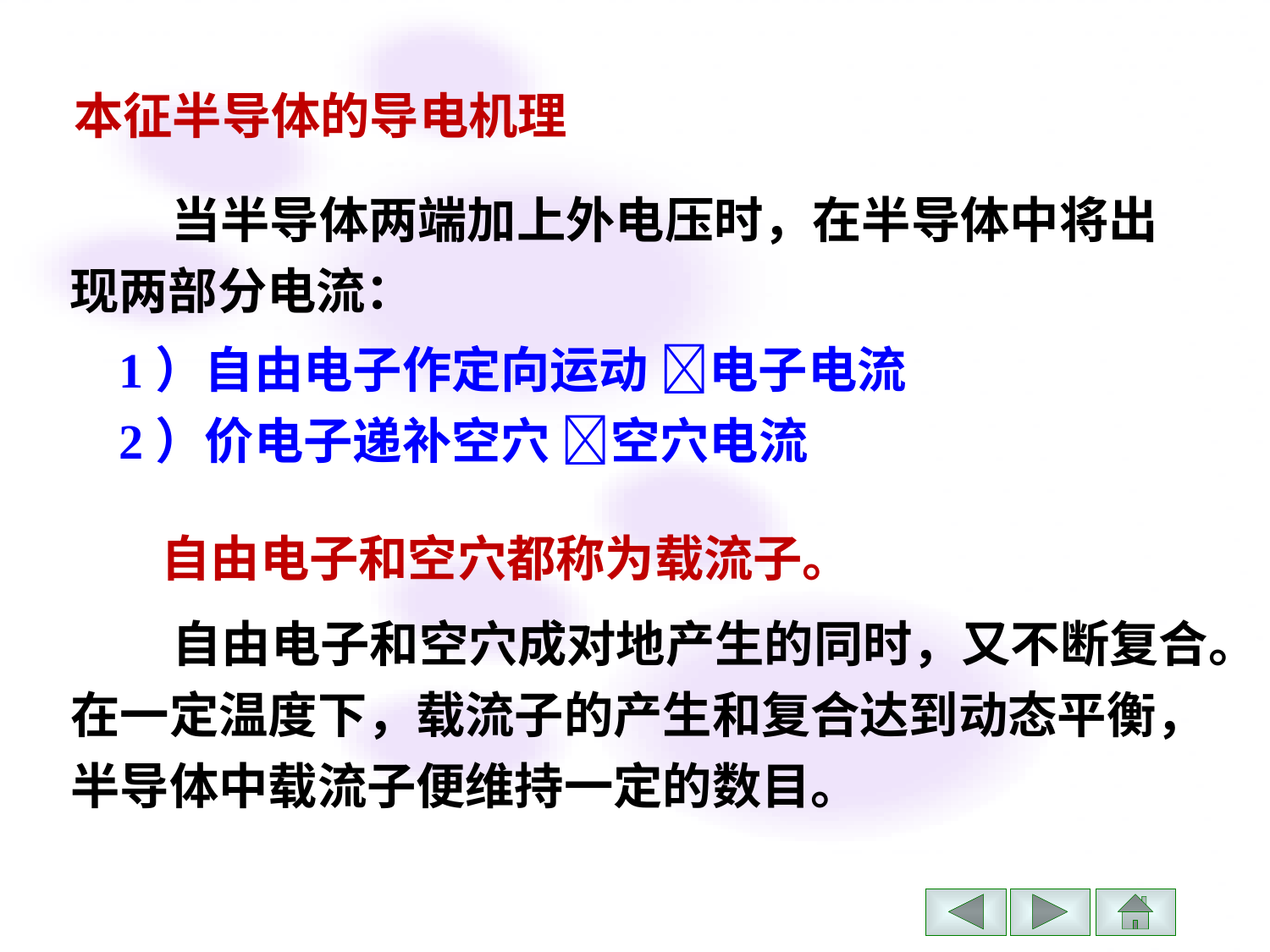

本征半导体的导电机理
        当半导体两端加上外电压时，在半导体中将出    现两部分电流：
    1）自由电子作定向运动 →电子电流
    2）价电子递补空穴 →空穴电流
       自由电子和空穴都称为载流子。
        自由电子和空穴成对地产生的同时，又不断复合。在一定温度下，载流子的产生和复合达到动态平衡，半导体中载流子便维持一定的数目。